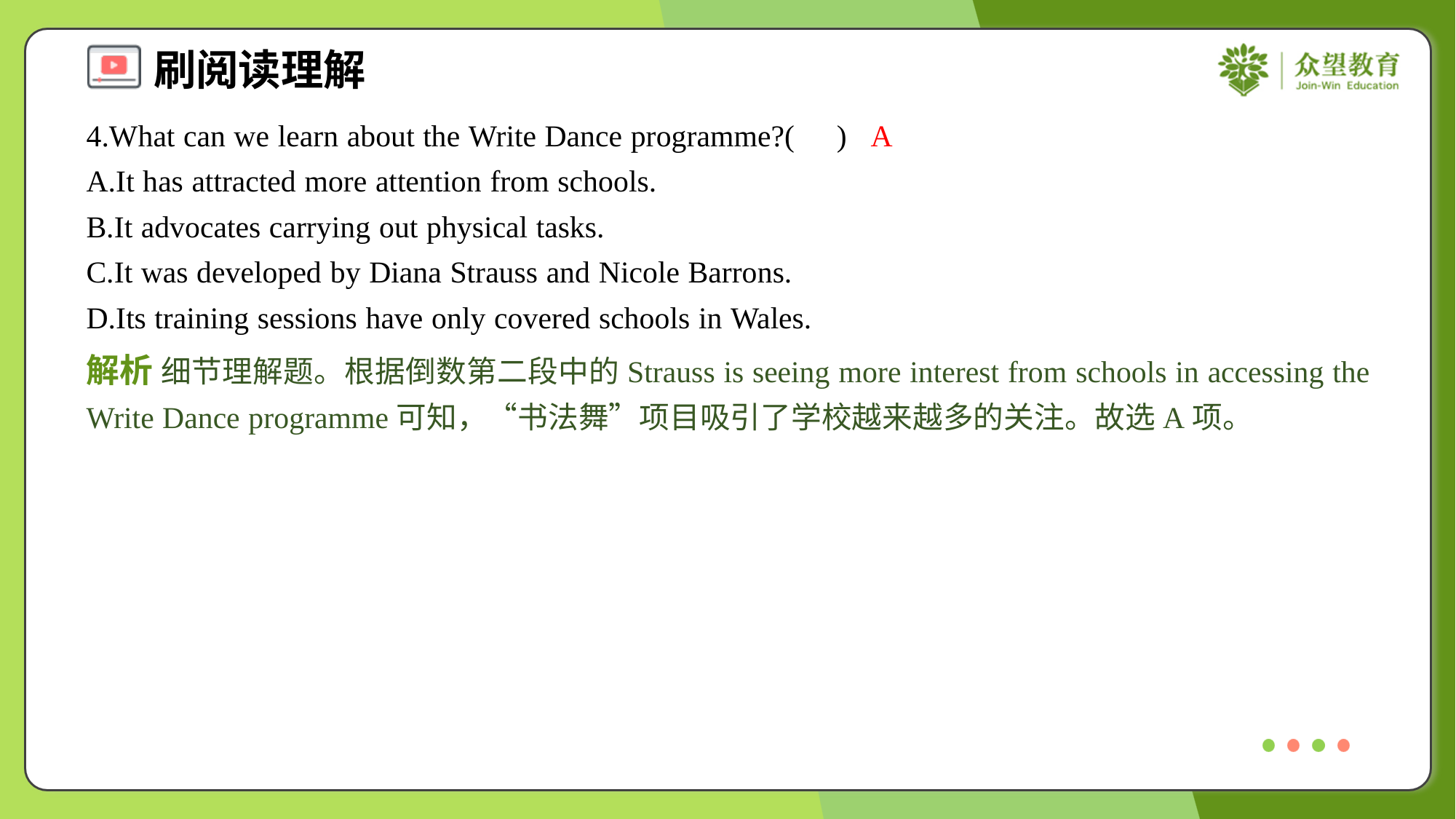

4.What can we learn about the Write Dance programme?(     )
A
A.It has attracted more attention from schools.
B.It advocates carrying out physical tasks.
C.It was developed by Diana Strauss and Nicole Barrons.
D.Its training sessions have only covered schools in Wales.
解析 细节理解题。根据倒数第二段中的Strauss is seeing more interest from schools in accessing the Write Dance programme可知，“书法舞”项目吸引了学校越来越多的关注。故选A项。